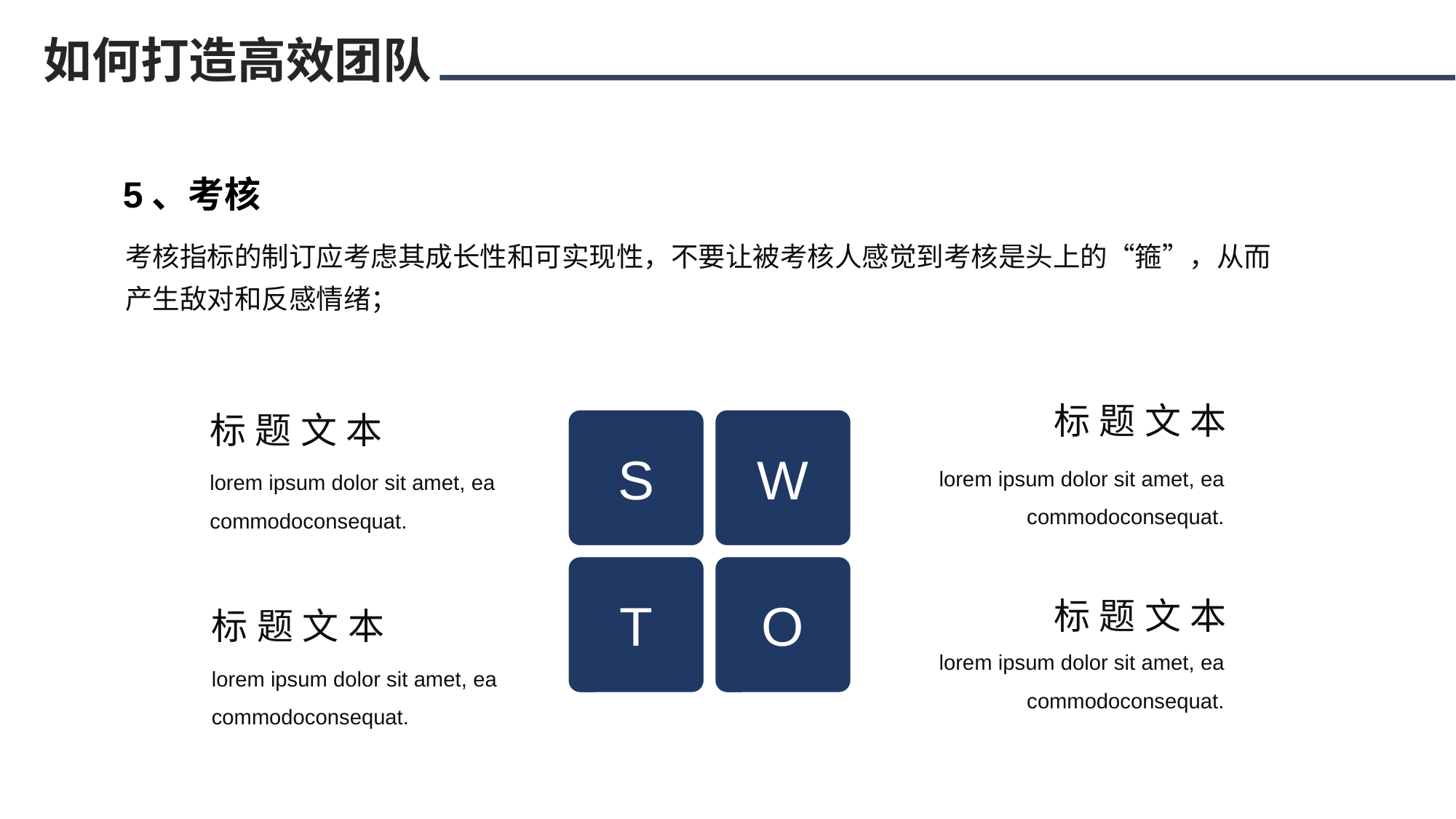

如何打造高效团队

5、考核
考核指标的制订应考虑其成长性和可实现性，不要让被考核人感觉到考核是头上的“箍”，从而产生敌对和反感情绪；
标题文本
标题文本
S
W
lorem ipsum dolor sit amet, ea commodoconsequat.
lorem ipsum dolor sit amet, ea commodoconsequat.
T
O
标题文本
标题文本
lorem ipsum dolor sit amet, ea commodoconsequat.
lorem ipsum dolor sit amet, ea commodoconsequat.